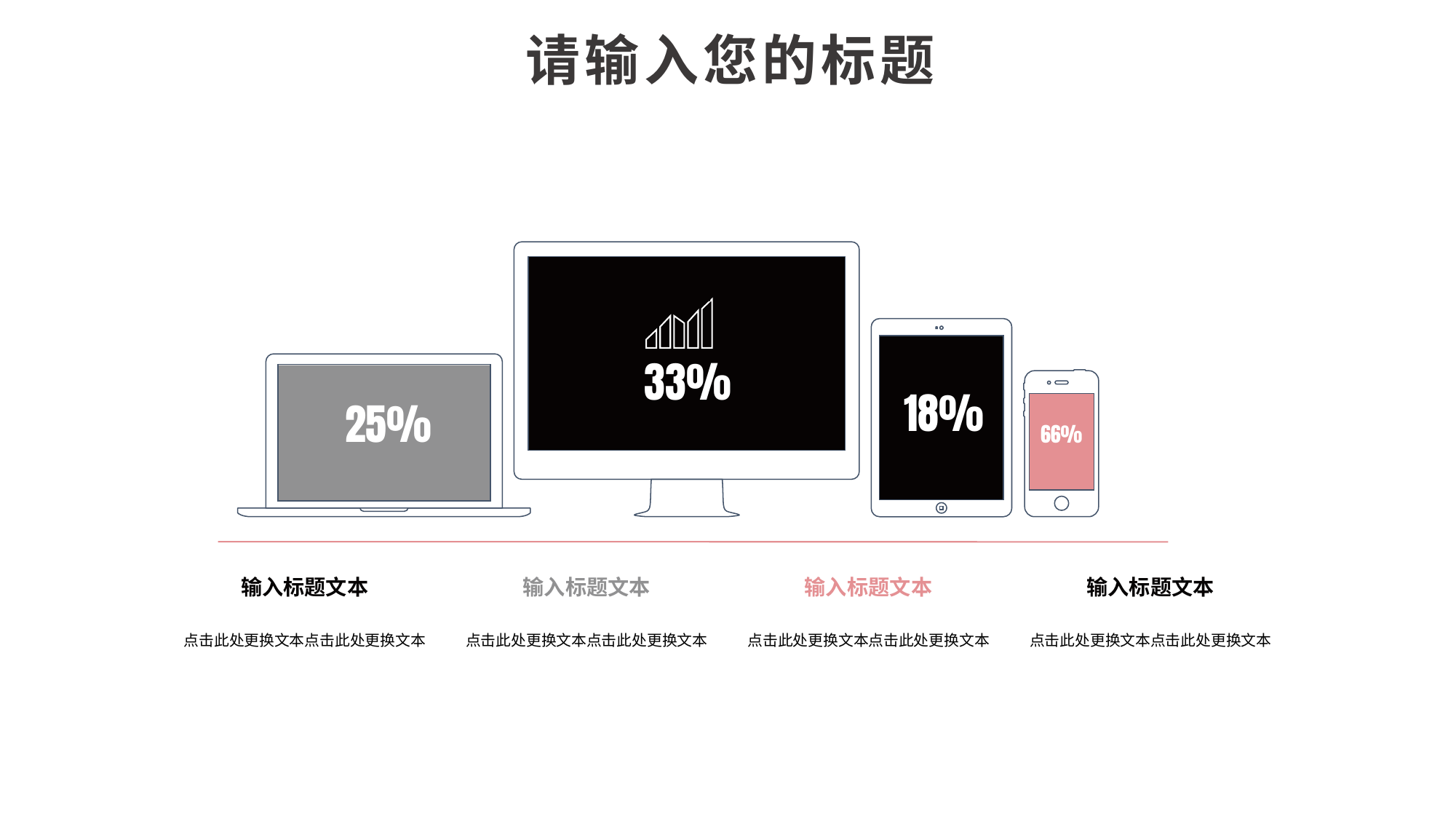

请输入您的标题

33%

18%
25%
66%
输入标题文本
点击此处更换文本点击此处更换文本
输入标题文本
点击此处更换文本点击此处更换文本
输入标题文本
点击此处更换文本点击此处更换文本
输入标题文本
点击此处更换文本点击此处更换文本